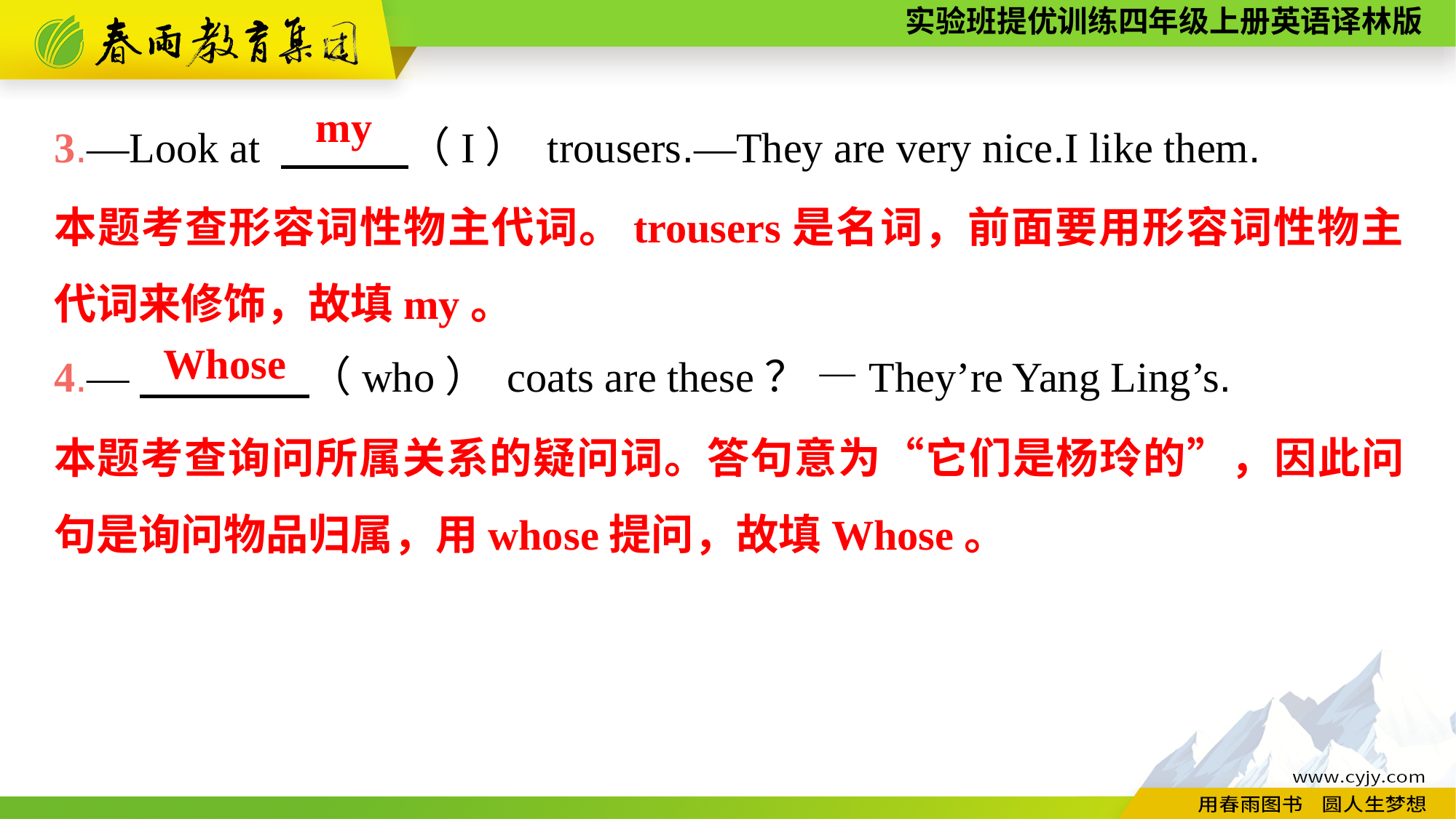

3.—Look at 　　　（I） trousers.—They are very nice.I like them.

4.—　　　　（who） coats are these？ —They’re Yang Ling’s.
my
本题考查形容词性物主代词。trousers是名词，前面要用形容词性物主代词来修饰，故填my。
Whose
本题考查询问所属关系的疑问词。答句意为“它们是杨玲的”，因此问句是询问物品归属，用whose提问，故填Whose。